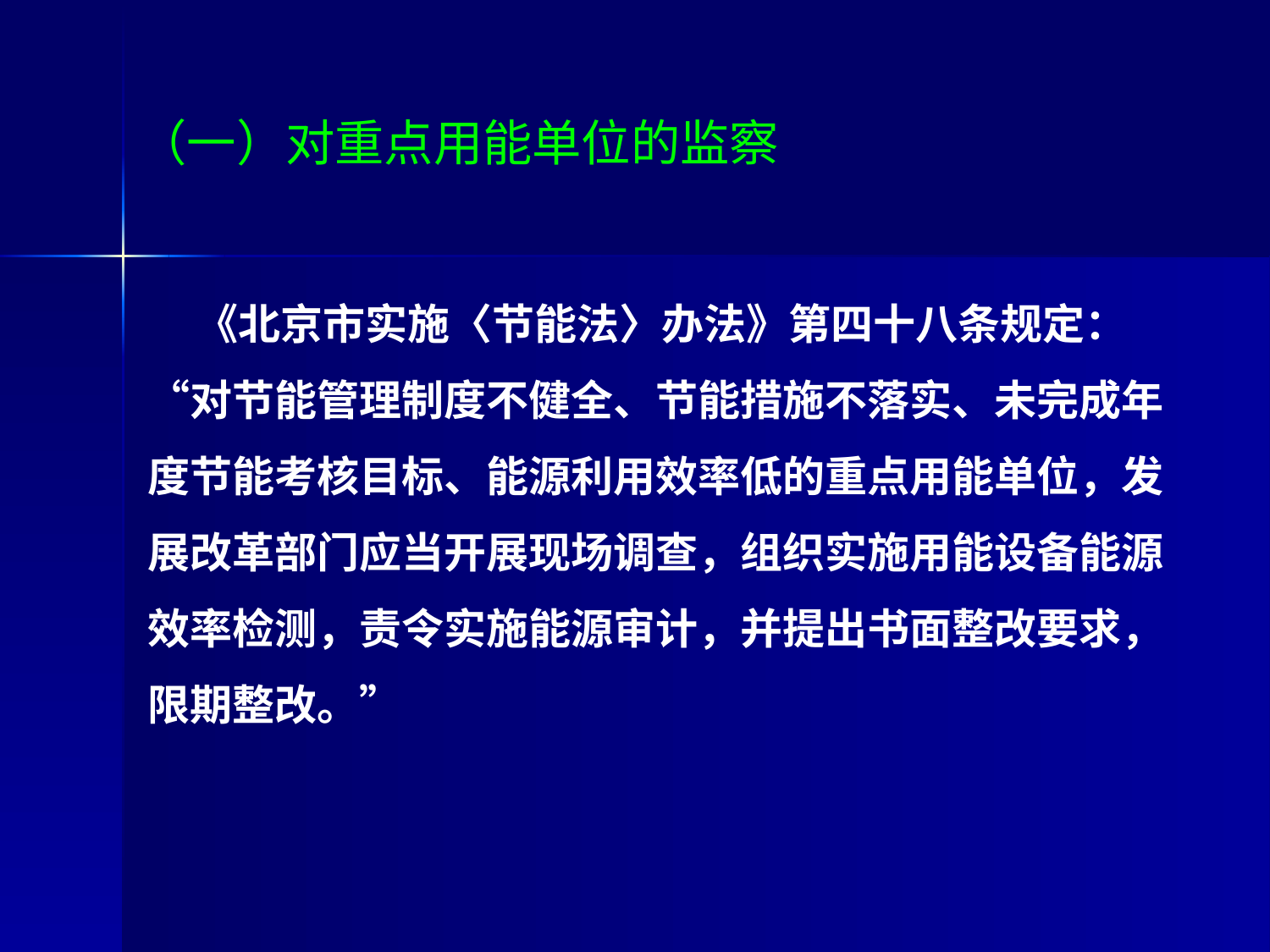

# （一）对重点用能单位的监察
    《北京市实施〈节能法〉办法》第四十八条规定：“对节能管理制度不健全、节能措施不落实、未完成年度节能考核目标、能源利用效率低的重点用能单位，发展改革部门应当开展现场调查，组织实施用能设备能源效率检测，责令实施能源审计，并提出书面整改要求，限期整改。”